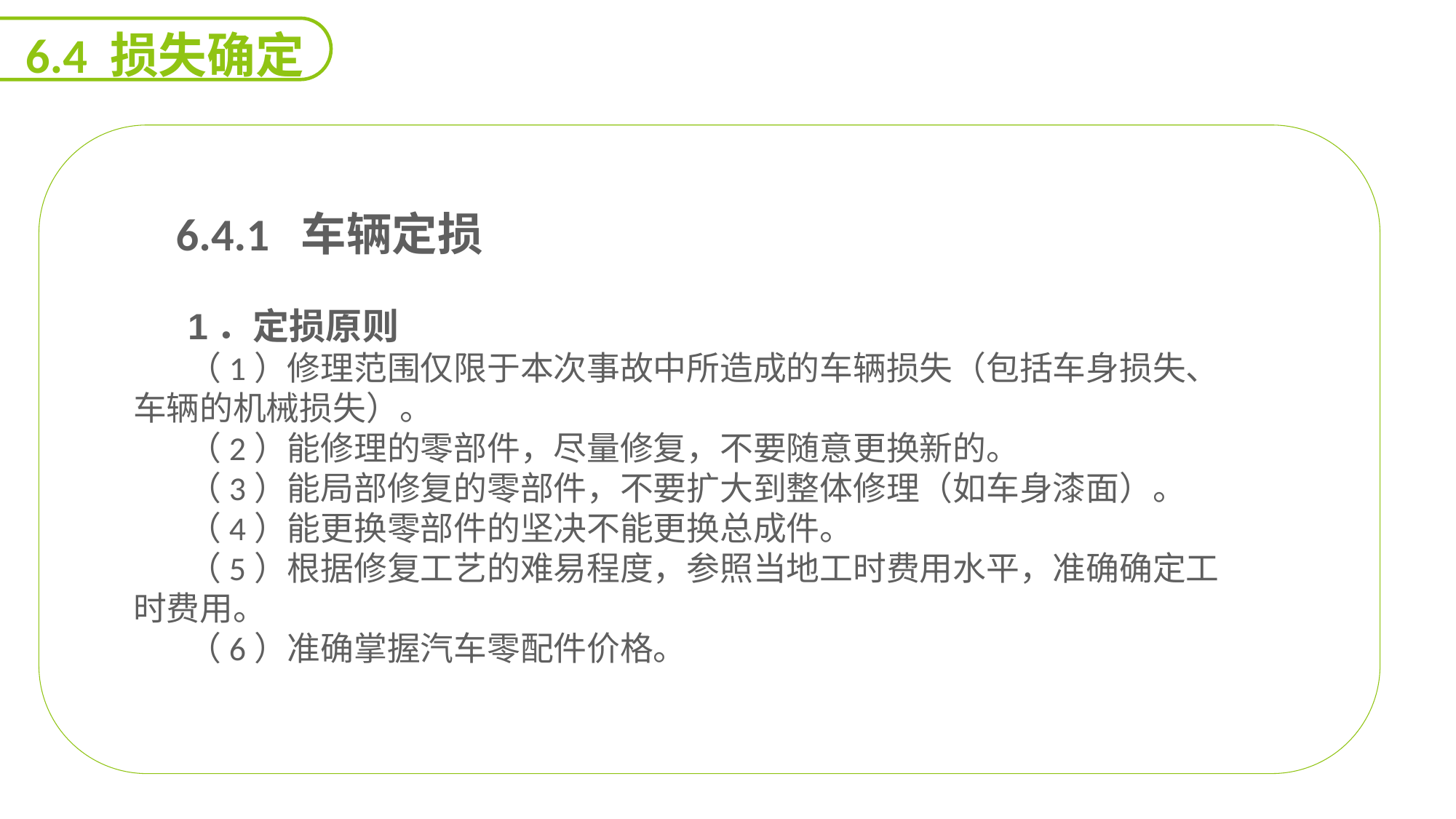

6.4 损失确定

 6.4.1  车辆定损

1．定损原则
（1）修理范围仅限于本次事故中所造成的车辆损失（包括车身损失、车辆的机械损失）。
（2）能修理的零部件，尽量修复，不要随意更换新的。
（3）能局部修复的零部件，不要扩大到整体修理（如车身漆面）。
（4）能更换零部件的坚决不能更换总成件。
（5）根据修复工艺的难易程度，参照当地工时费用水平，准确确定工时费用。
（6）准确掌握汽车零配件价格。
能力
目标
延迟符